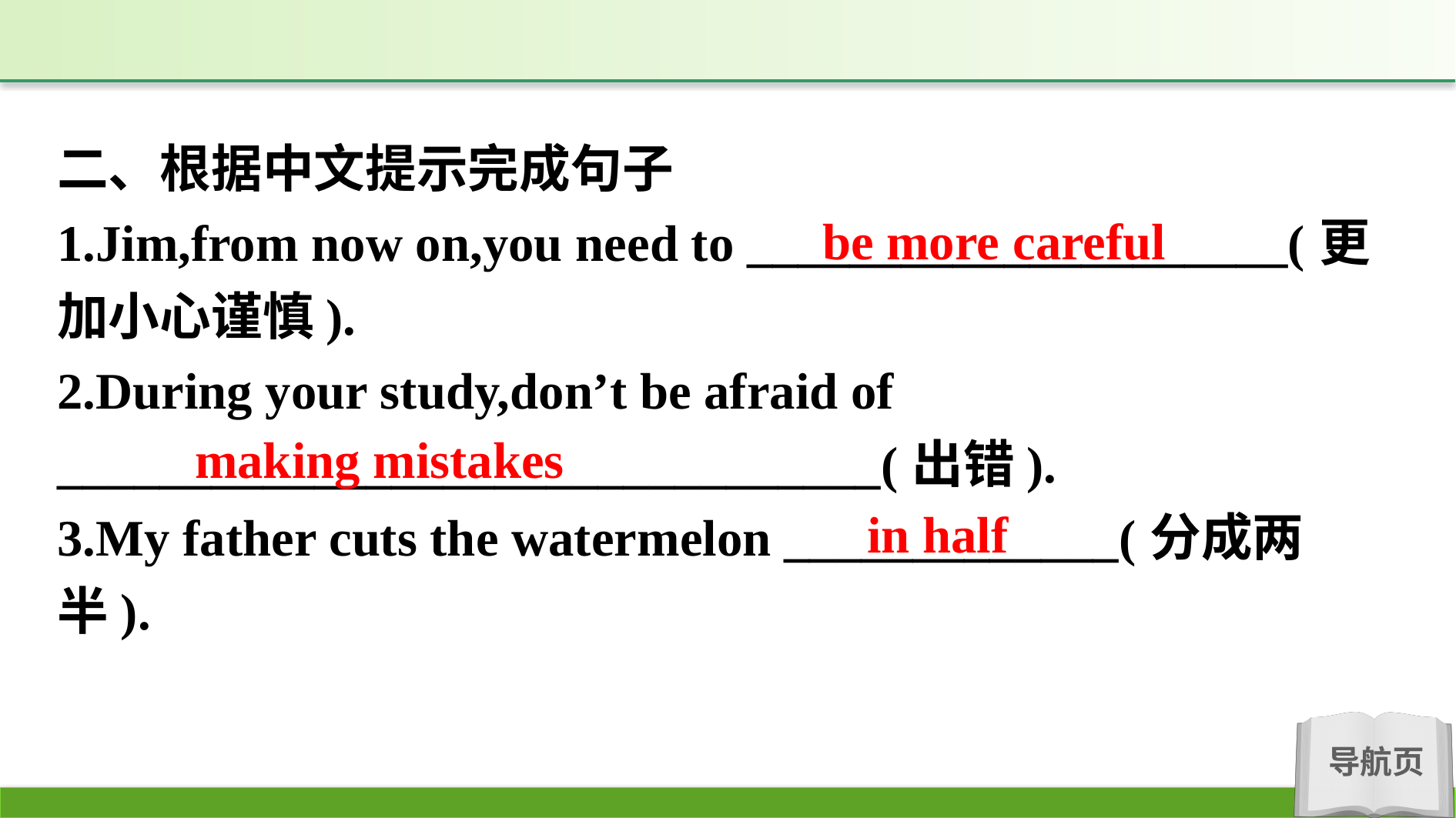

二、根据中文提示完成句子
1.Jim,from now on,you need to _____________________(更加小心谨慎).
2.During your study,don’t be afraid of ________________________________(出错).
3.My father cuts the watermelon _____________(分成两半).
be more careful
making mistakes
in half